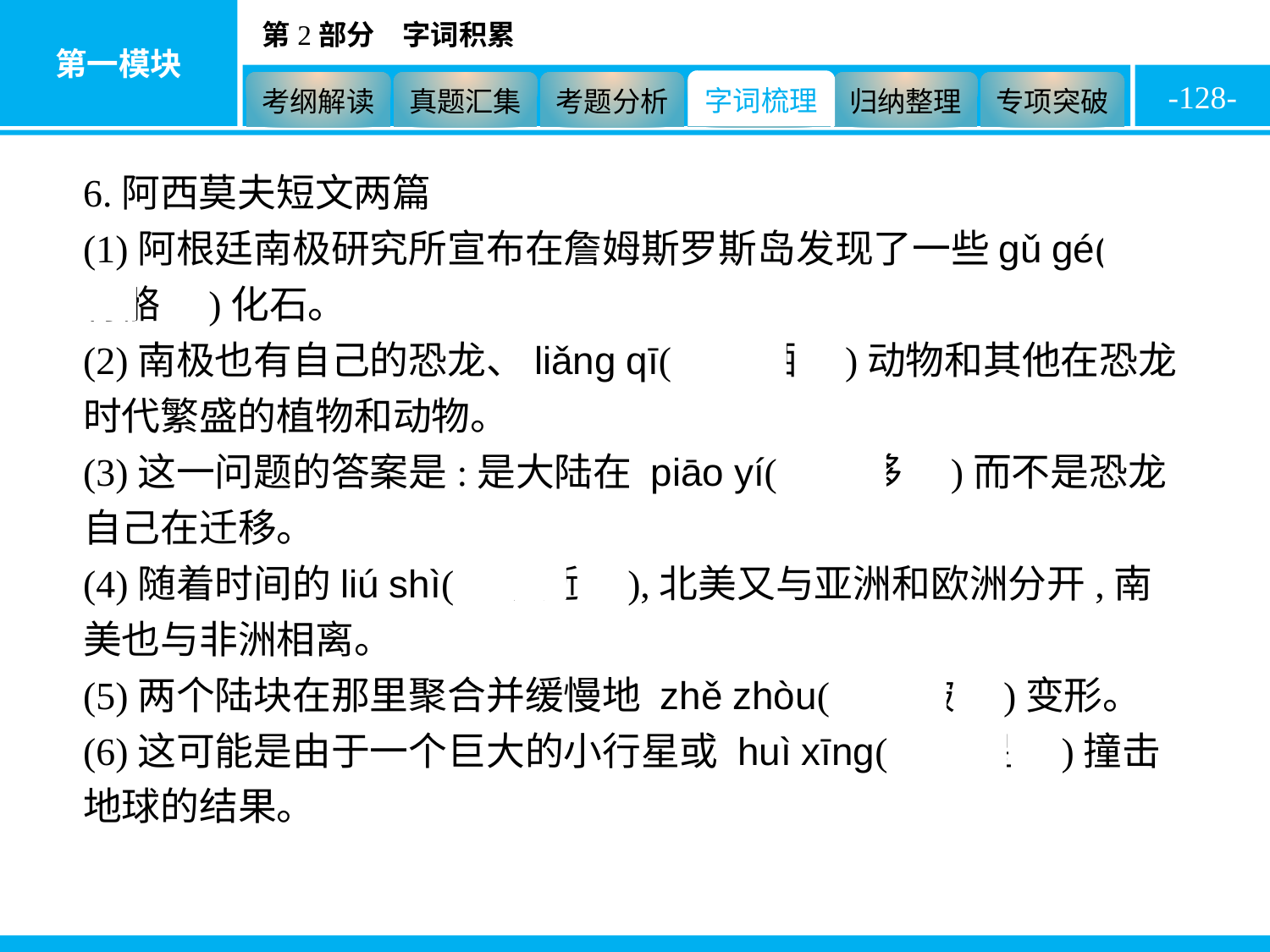

-128-
6.阿西莫夫短文两篇
(1)阿根廷南极研究所宣布在詹姆斯罗斯岛发现了一些gǔ gé(　骨骼　)化石。
(2)南极也有自己的恐龙、liǎng qī(　两栖　)动物和其他在恐龙时代繁盛的植物和动物。
(3)这一问题的答案是:是大陆在 piāo yí(　漂移　)而不是恐龙自己在迁移。
(4)随着时间的liú shì(　流逝　),北美又与亚洲和欧洲分开,南美也与非洲相离。
(5)两个陆块在那里聚合并缓慢地 zhě zhòu(　褶皱　)变形。
(6)这可能是由于一个巨大的小行星或 huì xīng(　彗星　)撞击地球的结果。